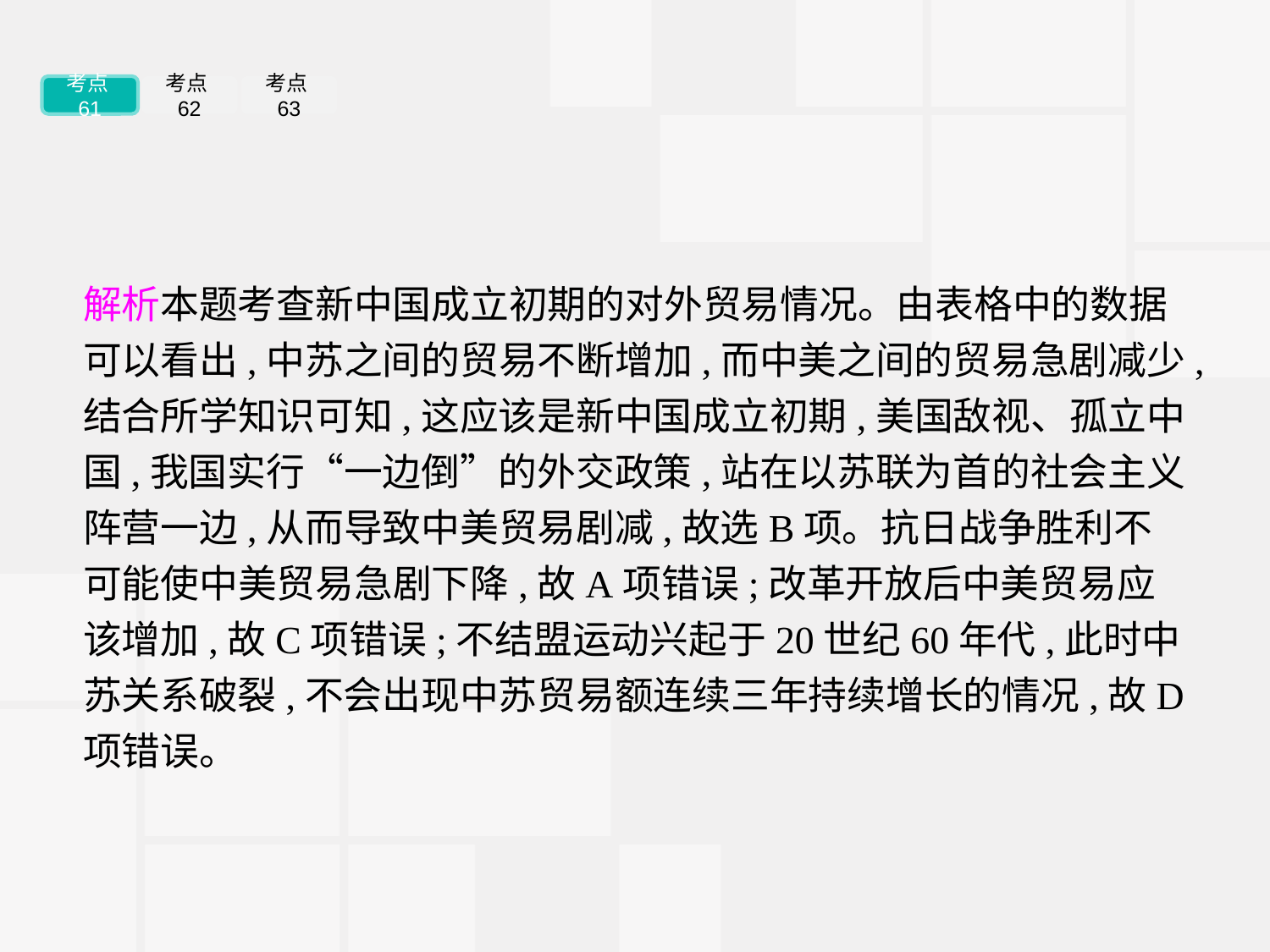

考点61
考点62
考点63
解析本题考查新中国成立初期的对外贸易情况。由表格中的数据可以看出,中苏之间的贸易不断增加,而中美之间的贸易急剧减少,结合所学知识可知,这应该是新中国成立初期,美国敌视、孤立中国,我国实行“一边倒”的外交政策,站在以苏联为首的社会主义阵营一边,从而导致中美贸易剧减,故选B项。抗日战争胜利不可能使中美贸易急剧下降,故A项错误;改革开放后中美贸易应该增加,故C项错误;不结盟运动兴起于20世纪60年代,此时中苏关系破裂,不会出现中苏贸易额连续三年持续增长的情况,故D项错误。